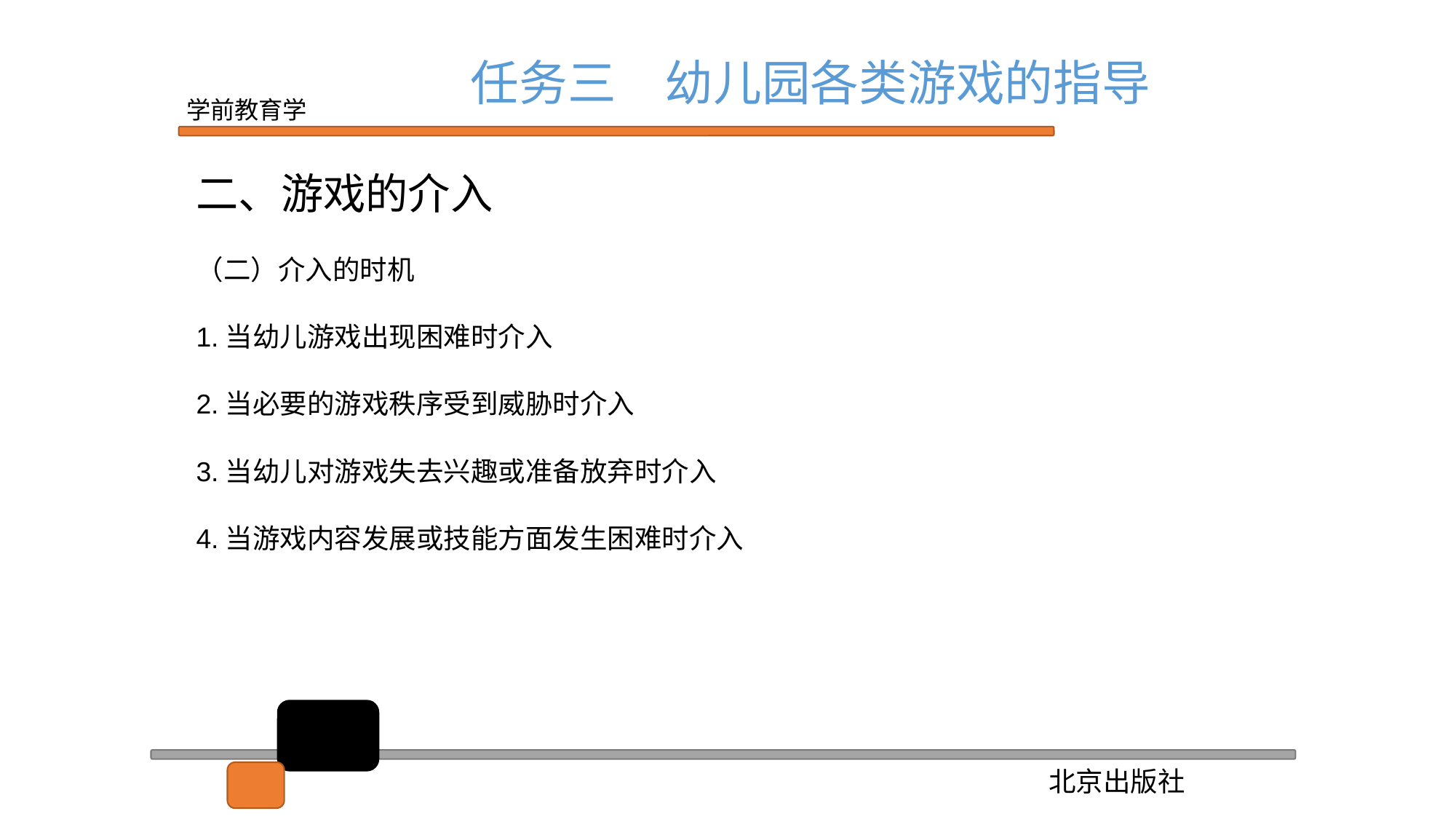

任务三　幼儿园各类游戏的指导
二、游戏的介入
（二）介入的时机
1.当幼儿游戏出现困难时介入
2.当必要的游戏秩序受到威胁时介入
3.当幼儿对游戏失去兴趣或准备放弃时介入
4.当游戏内容发展或技能方面发生困难时介入